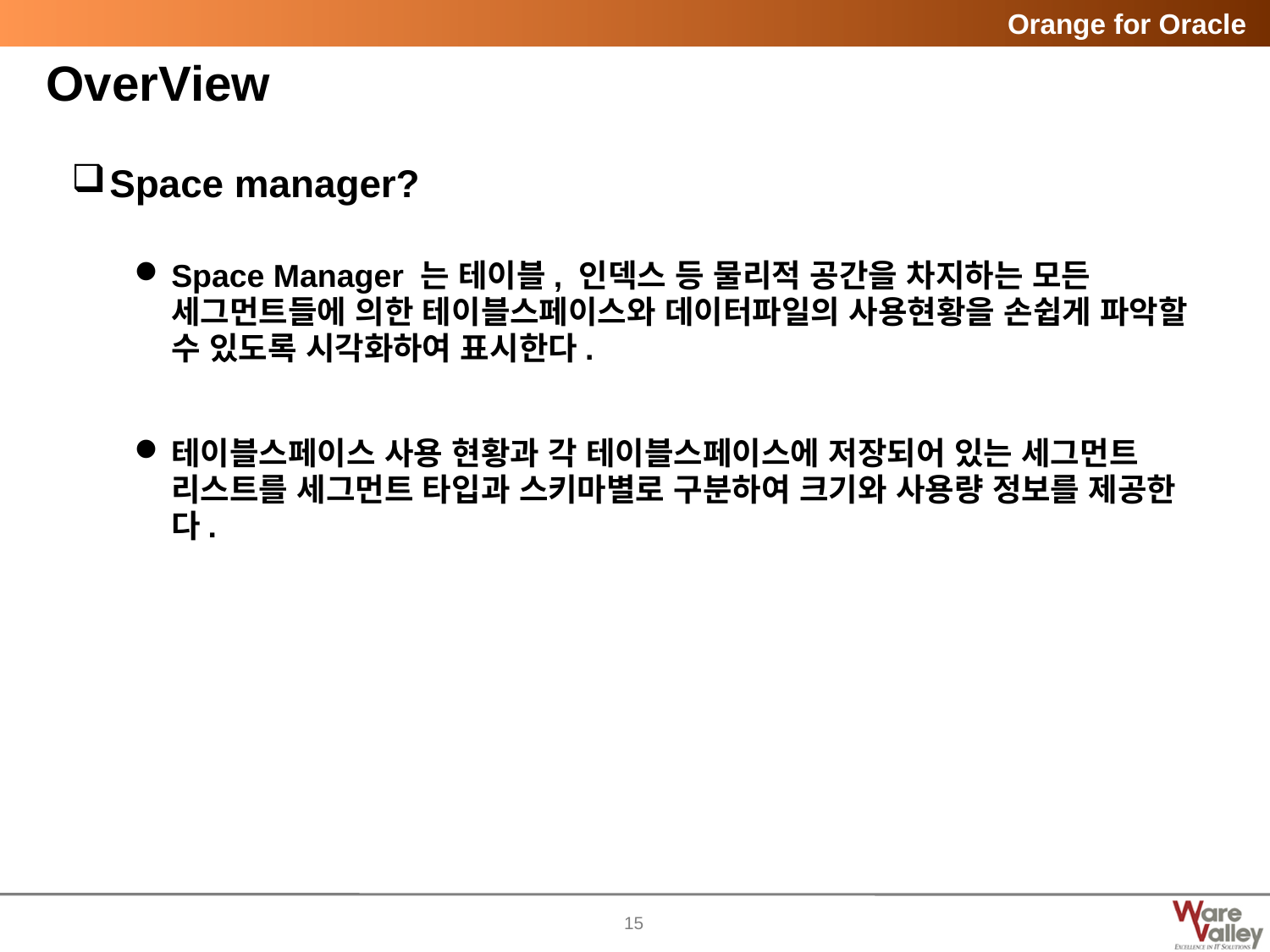

# OverView
Space manager?

Space Manager 는 테이블, 인덱스 등 물리적 공간을 차지하는 모든 세그먼트들에 의한 테이블스페이스와 데이터파일의 사용현황을 손쉽게 파악할 수 있도록 시각화하여 표시한다.

테이블스페이스 사용 현황과 각 테이블스페이스에 저장되어 있는 세그먼트 리스트를 세그먼트 타입과 스키마별로 구분하여 크기와 사용량 정보를 제공한다.